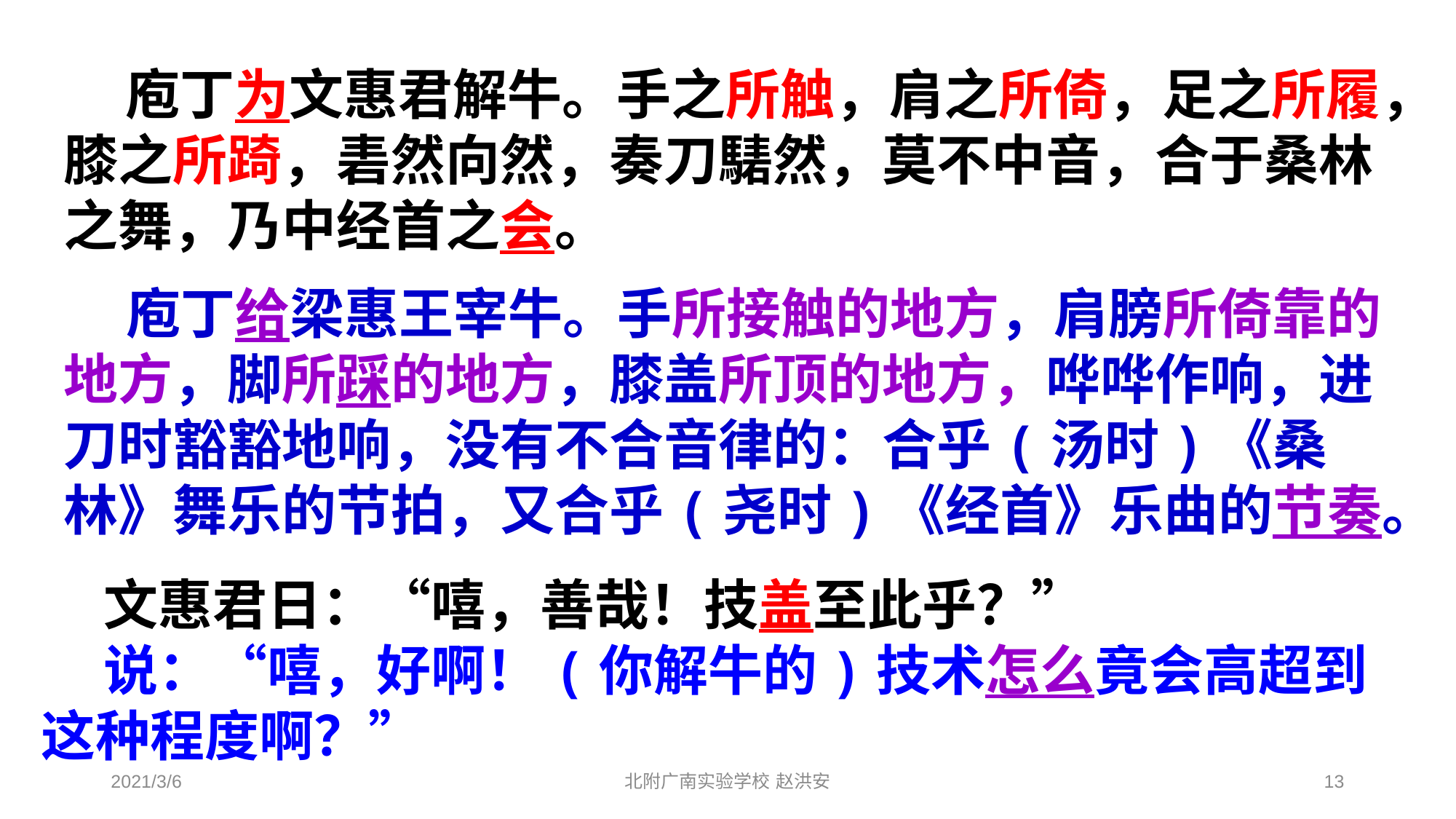

庖丁为文惠君解牛。手之所触，肩之所倚，足之所履，膝之所踦，砉然向然，奏刀騞然，莫不中音，合于桑林之舞，乃中经首之会。
    庖丁给梁惠王宰牛。手所接触的地方，肩膀所倚靠的地方，脚所踩的地方，膝盖所顶的地方，哗哗作响，进刀时豁豁地响，没有不合音律的：合乎(汤时)《桑林》舞乐的节拍，又合乎(尧时)《经首》乐曲的节奏。
    文惠君日：“嘻，善哉！技盖至此乎？”
    说：“嘻，好啊！(你解牛的)技术怎么竟会高超到这种程度啊？”
2021/3/6
北附广南实验学校 赵洪安
13